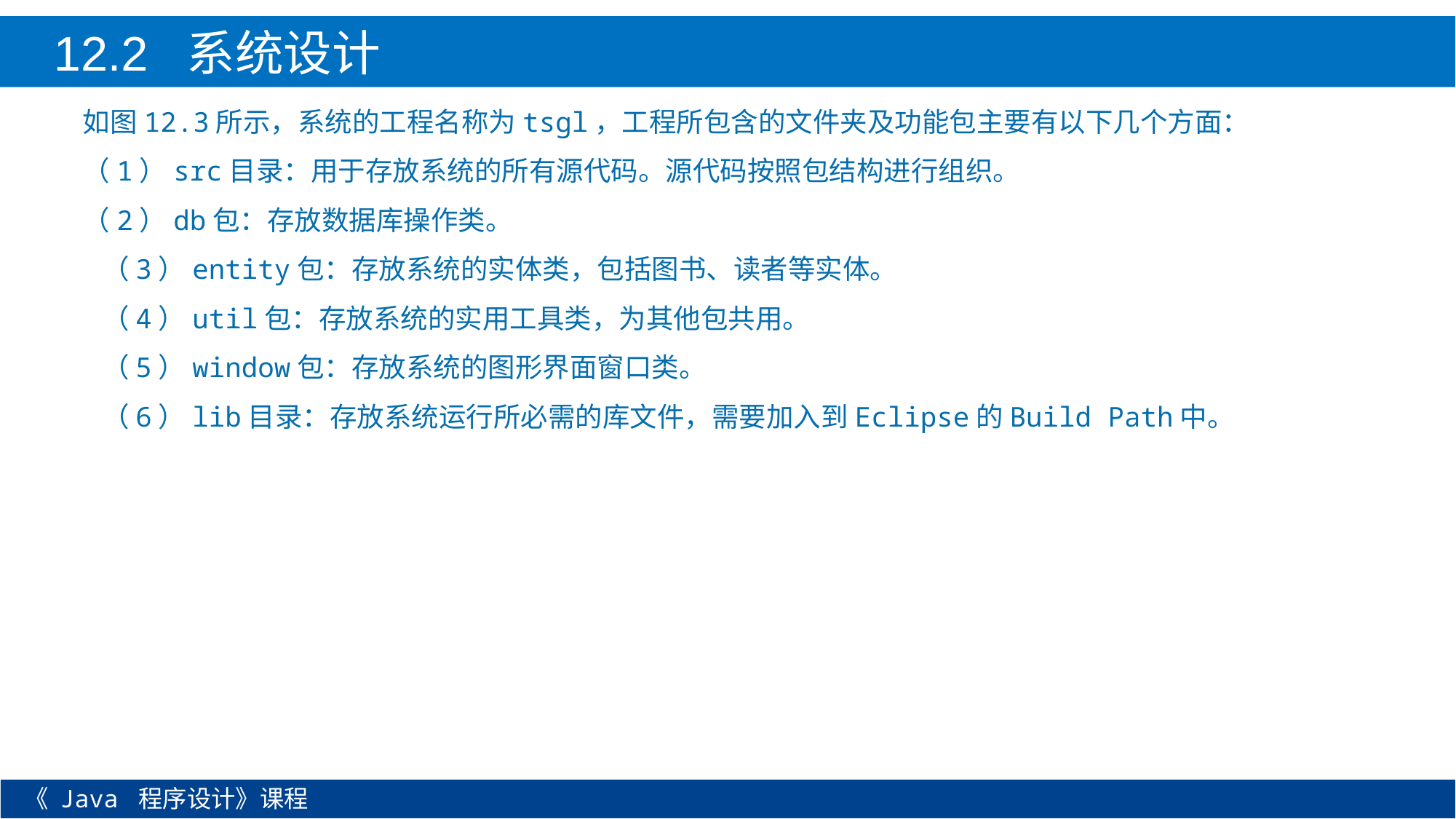

12.2  系统设计
如图12.3所示，系统的工程名称为tsgl，工程所包含的文件夹及功能包主要有以下几个方面：
（1）src目录：用于存放系统的所有源代码。源代码按照包结构进行组织。
（2）db包：存放数据库操作类。
  （3）entity包：存放系统的实体类，包括图书、读者等实体。
  （4）util包：存放系统的实用工具类，为其他包共用。
  （5）window包：存放系统的图形界面窗口类。
  （6）lib目录：存放系统运行所必需的库文件，需要加入到Eclipse的Build Path中。

《 Java 程序设计》课程